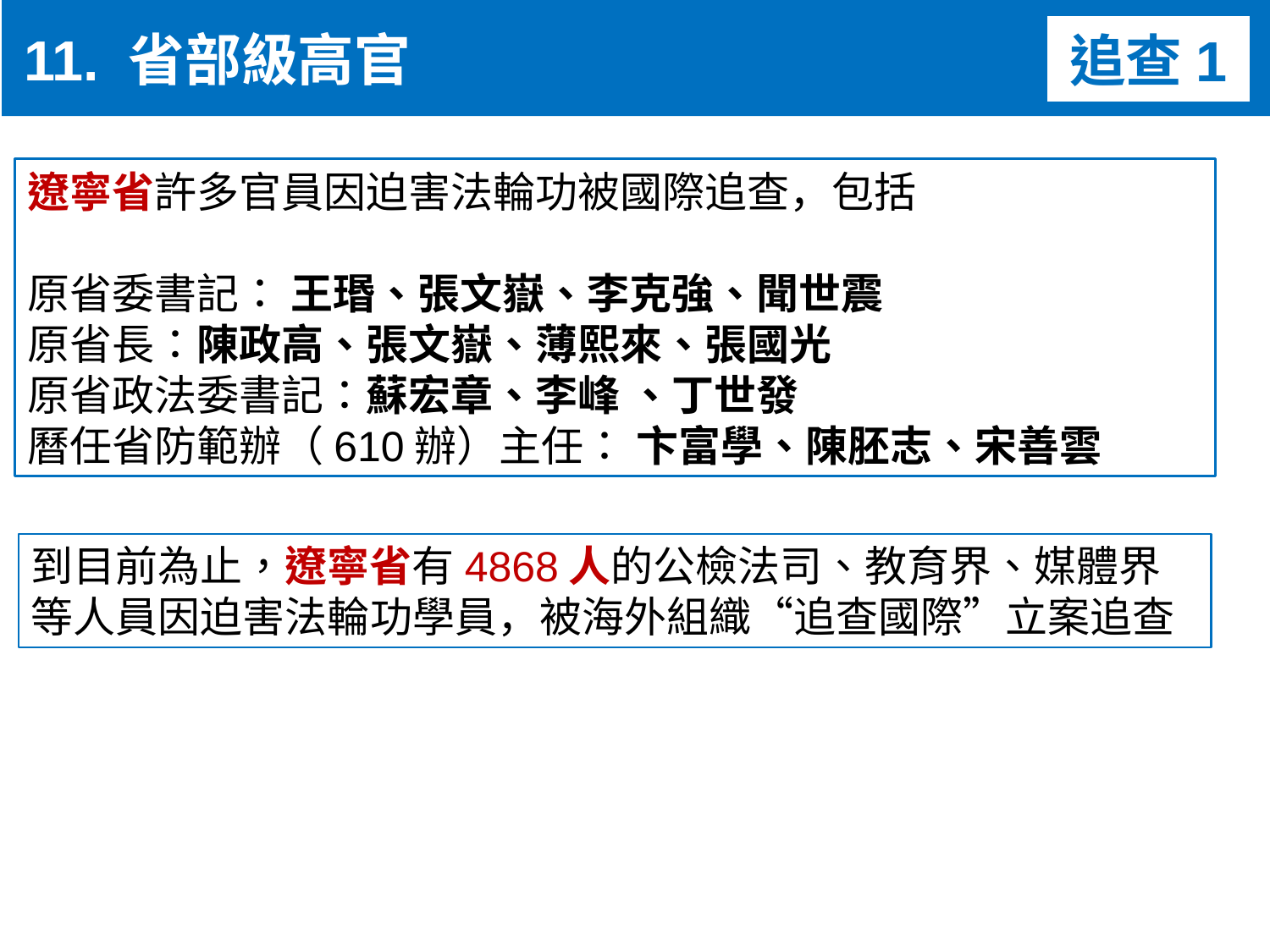

11. 省部級高官
追查1
遼寧省許多官員因迫害法輪功被國際追查，包括

原省委書記： 王瑉、張文嶽、李克強、聞世震
原省長：陳政高、張文嶽、薄熙來、張國光
原省政法委書記：蘇宏章、李峰 、丁世發
曆任省防範辦（610辦）主任： 卞富學、陳胚志、宋善雲
到目前為止，遼寧省有4868人的公檢法司、教育界、媒體界
等人員因迫害法輪功學員，被海外組織“追查國際”立案追查